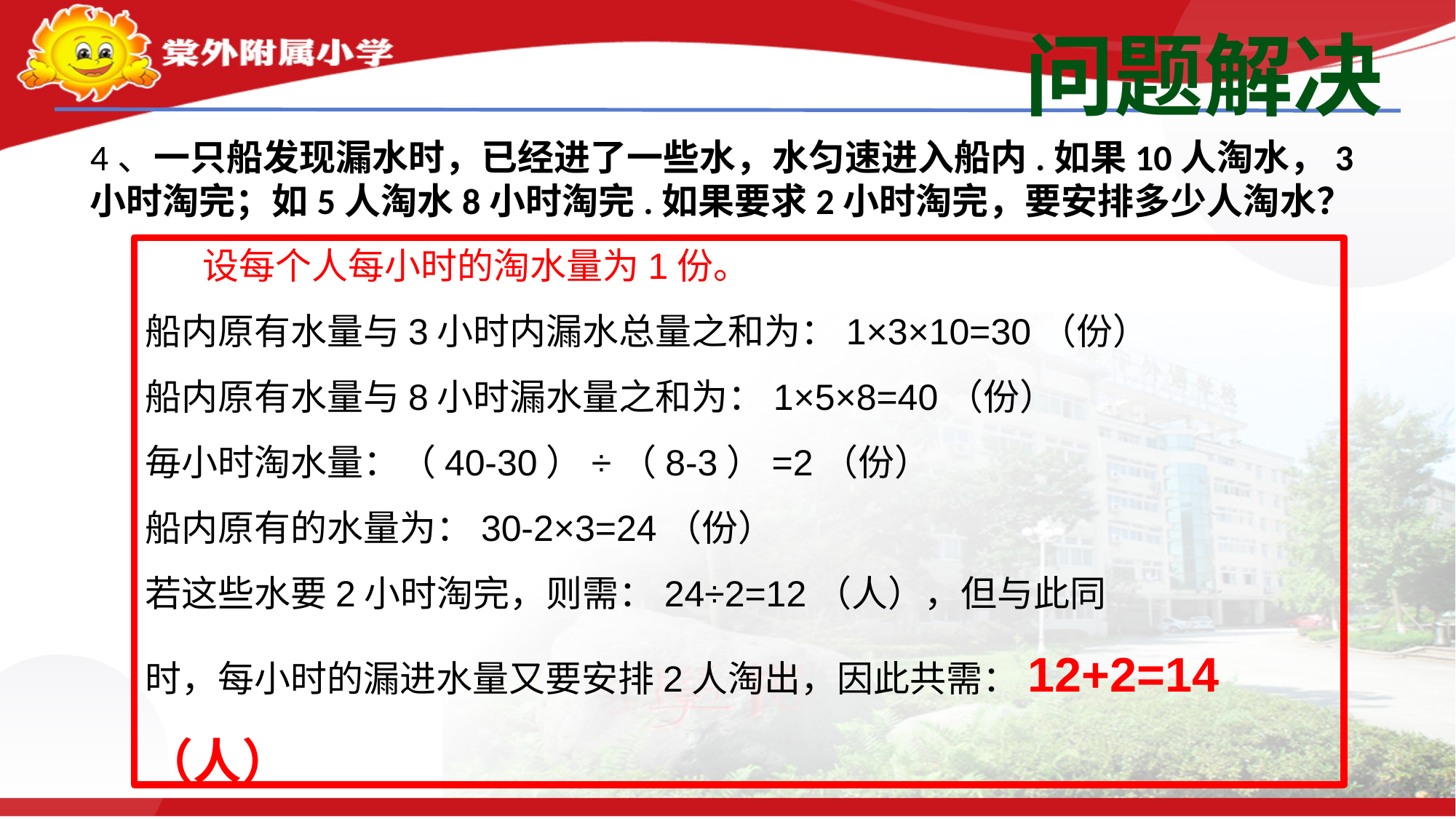

问题解决
4、一只船发现漏水时，已经进了一些水，水匀速进入船内.如果10人淘水，3小时淘完；如5人淘水8小时淘完.如果要求2小时淘完，要安排多少人淘水？
      设每个人每小时的淘水量为1份。
船内原有水量与3小时内漏水总量之和为：1×3×10=30（份）
船内原有水量与8小时漏水量之和为：1×5×8=40（份）
毎小时淘水量：（40-30）÷（8-3）=2（份）
船内原有的水量为：30-2×3=24（份）
若这些水要2小时淘完，则需：24÷2=12（人），但与此同
时，每小时的漏进水量又要安排2人淘出，因此共需：12+2=14（人）
答：要安排14人淘水